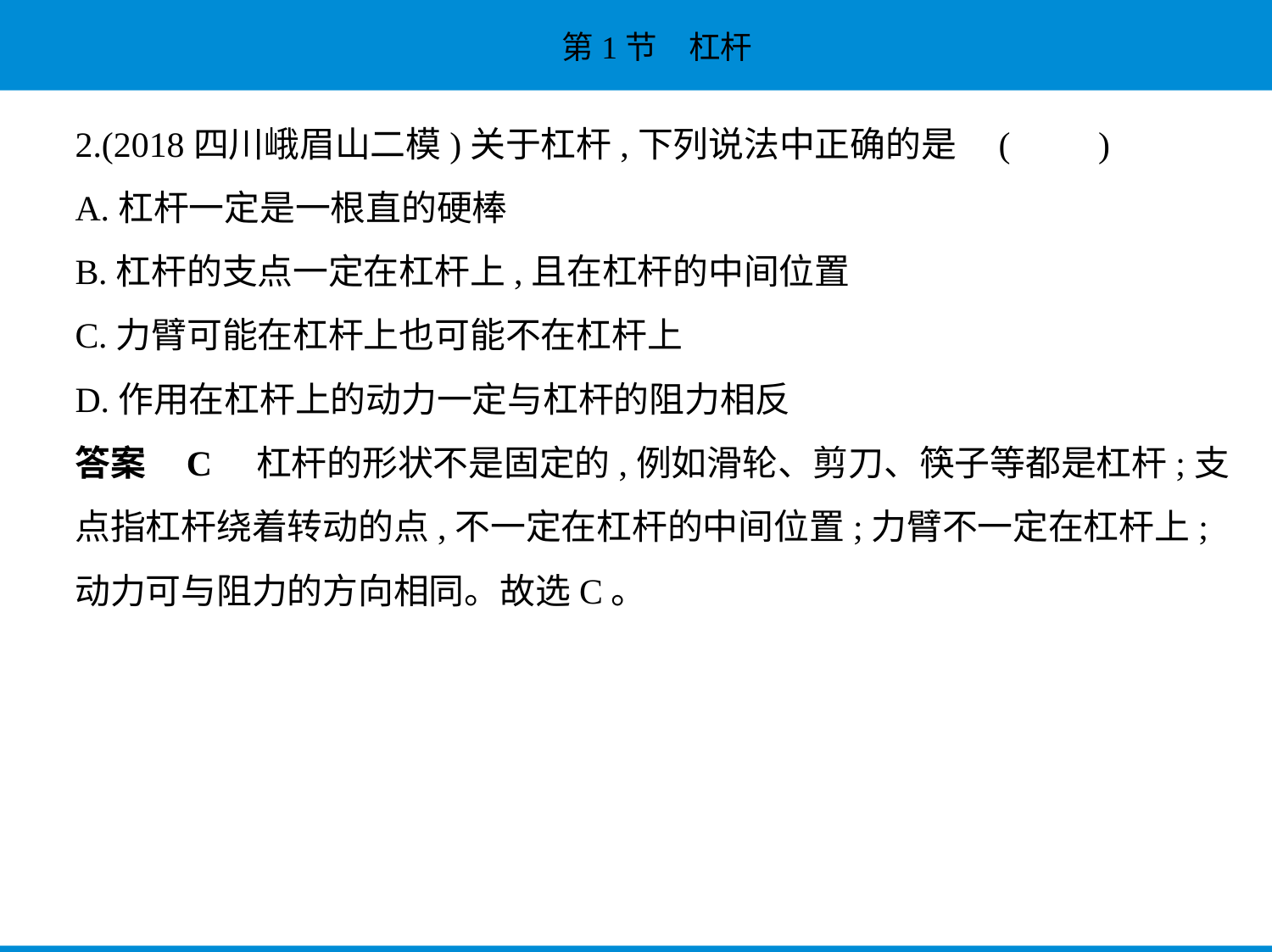

2.(2018四川峨眉山二模)关于杠杆,下列说法中正确的是 (　　)
A.杠杆一定是一根直的硬棒
B.杠杆的支点一定在杠杆上,且在杠杆的中间位置
C.力臂可能在杠杆上也可能不在杠杆上
D.作用在杠杆上的动力一定与杠杆的阻力相反
答案    C　杠杆的形状不是固定的,例如滑轮、剪刀、筷子等都是杠杆;支
点指杠杆绕着转动的点,不一定在杠杆的中间位置;力臂不一定在杠杆上;
动力可与阻力的方向相同。故选C。